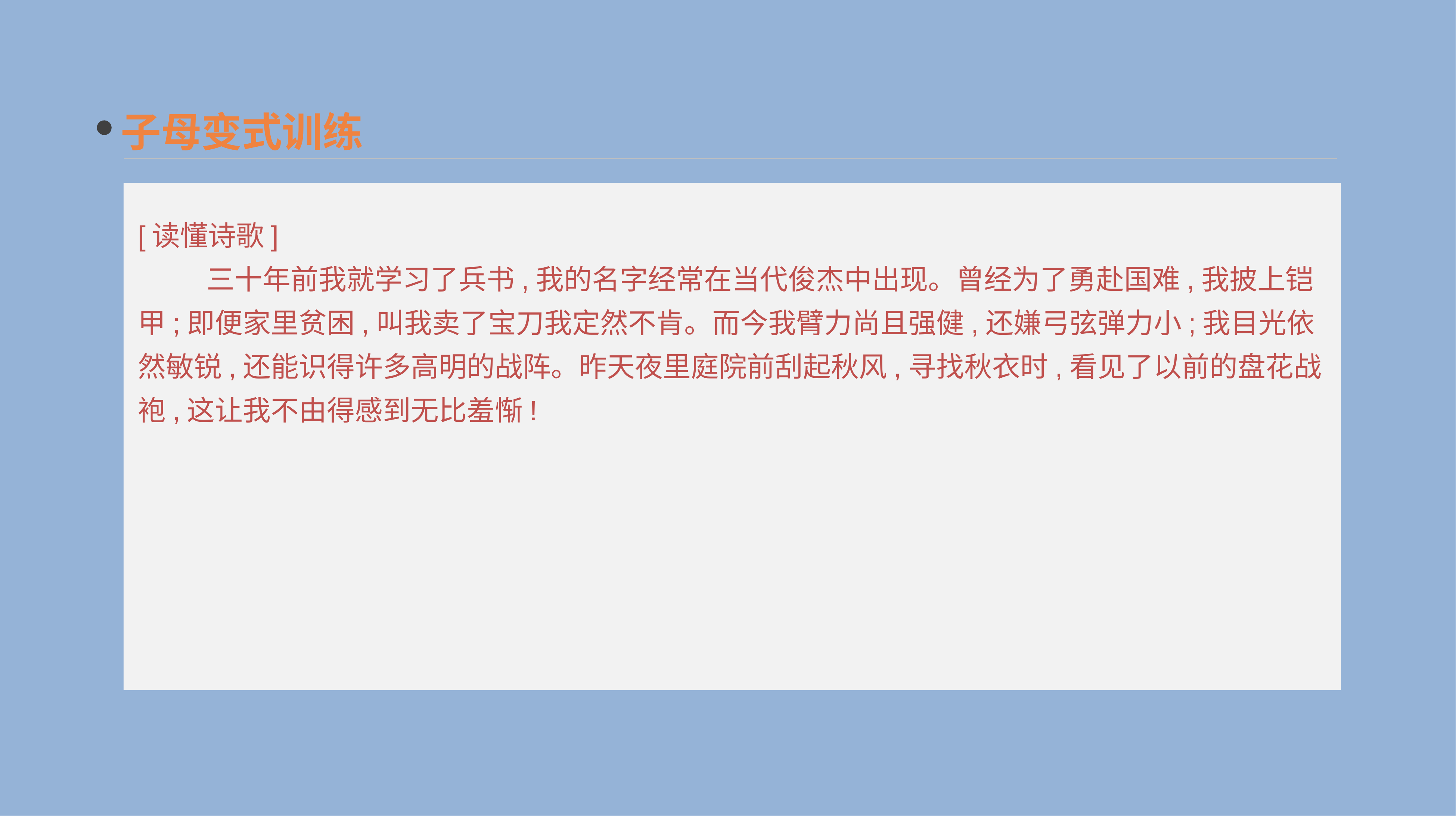

子母变式训练

[读懂诗歌]
 　　三十年前我就学习了兵书,我的名字经常在当代俊杰中出现。曾经为了勇赴国难,我披上铠甲;即便家里贫困,叫我卖了宝刀我定然不肯。而今我臂力尚且强健,还嫌弓弦弹力小;我目光依然敏锐,还能识得许多高明的战阵。昨天夜里庭院前刮起秋风,寻找秋衣时,看见了以前的盘花战袍,这让我不由得感到无比羞惭!